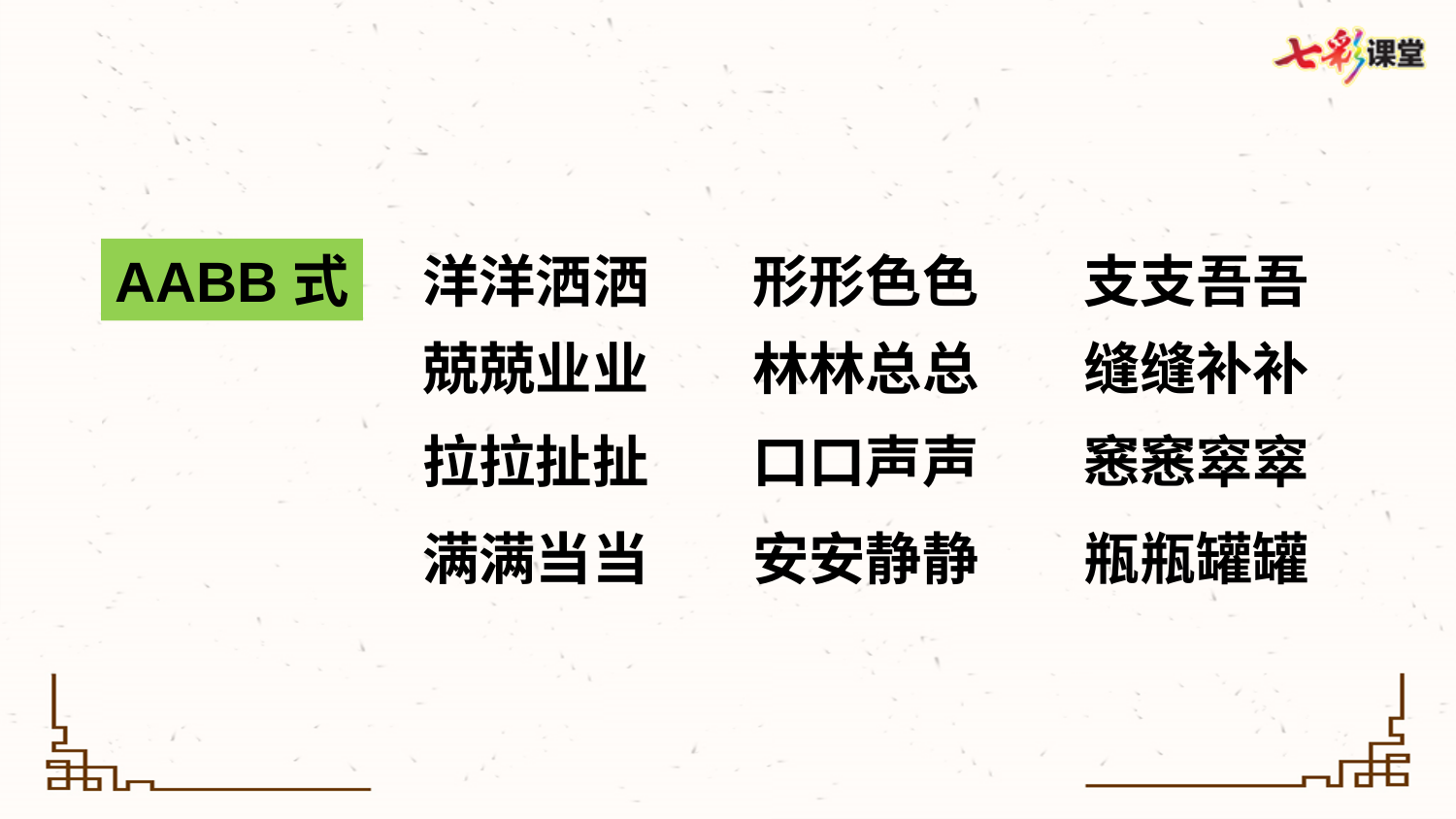

形形色色
支支吾吾
AABB式
洋洋洒洒
兢兢业业
林林总总
缝缝补补
拉拉扯扯
口口声声
窸窸窣窣
满满当当
安安静静
瓶瓶罐罐